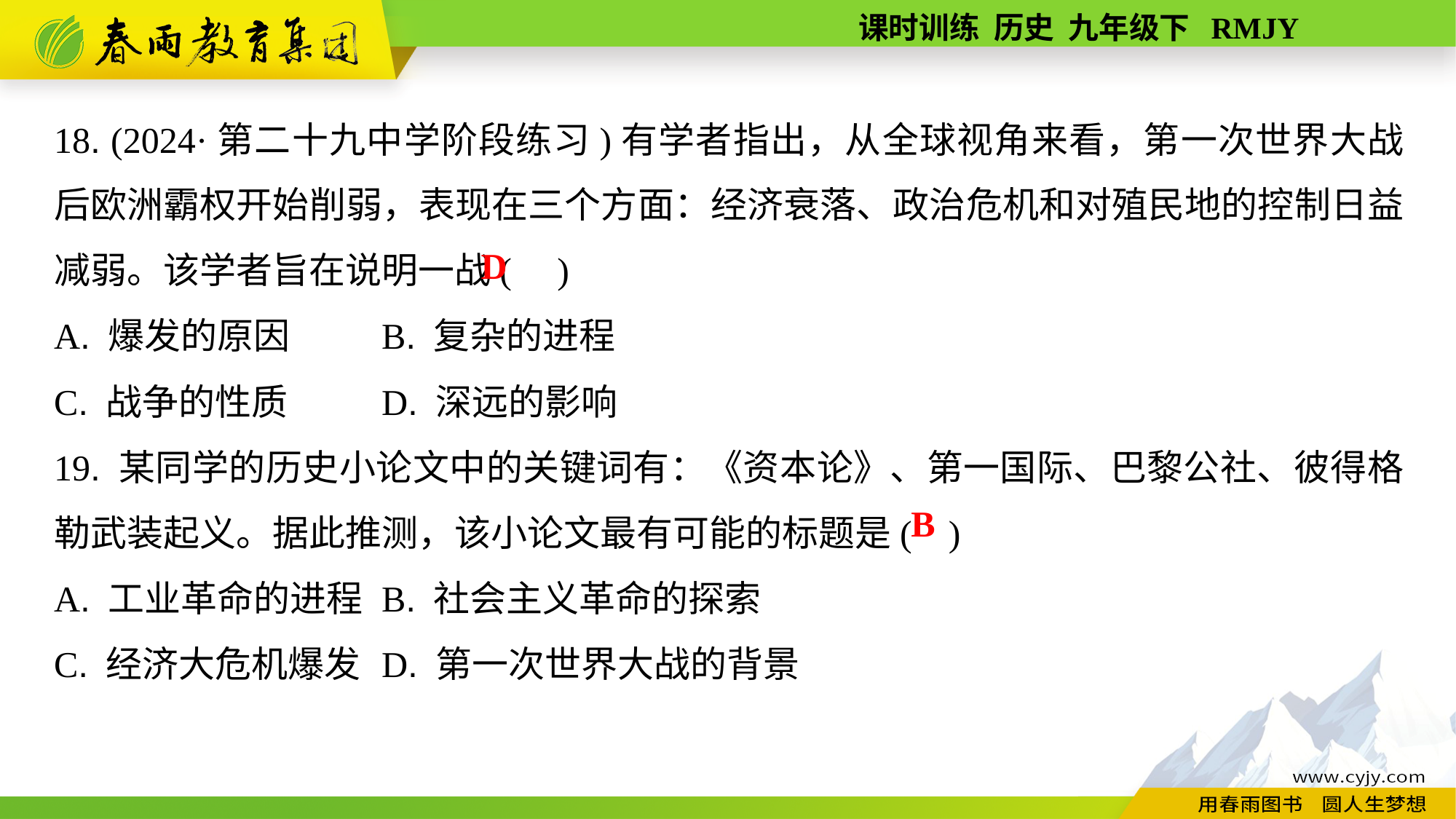

18. (2024·第二十九中学阶段练习)有学者指出，从全球视角来看，第一次世界大战后欧洲霸权开始削弱，表现在三个方面：经济衰落、政治危机和对殖民地的控制日益减弱。该学者旨在说明一战(     )
A. 爆发的原因	B. 复杂的进程
C. 战争的性质	D. 深远的影响
19. 某同学的历史小论文中的关键词有：《资本论》、第一国际、巴黎公社、彼得格勒武装起义。据此推测，该小论文最有可能的标题是(    )
A. 工业革命的进程	B. 社会主义革命的探索
C. 经济大危机爆发	D. 第一次世界大战的背景
D
B